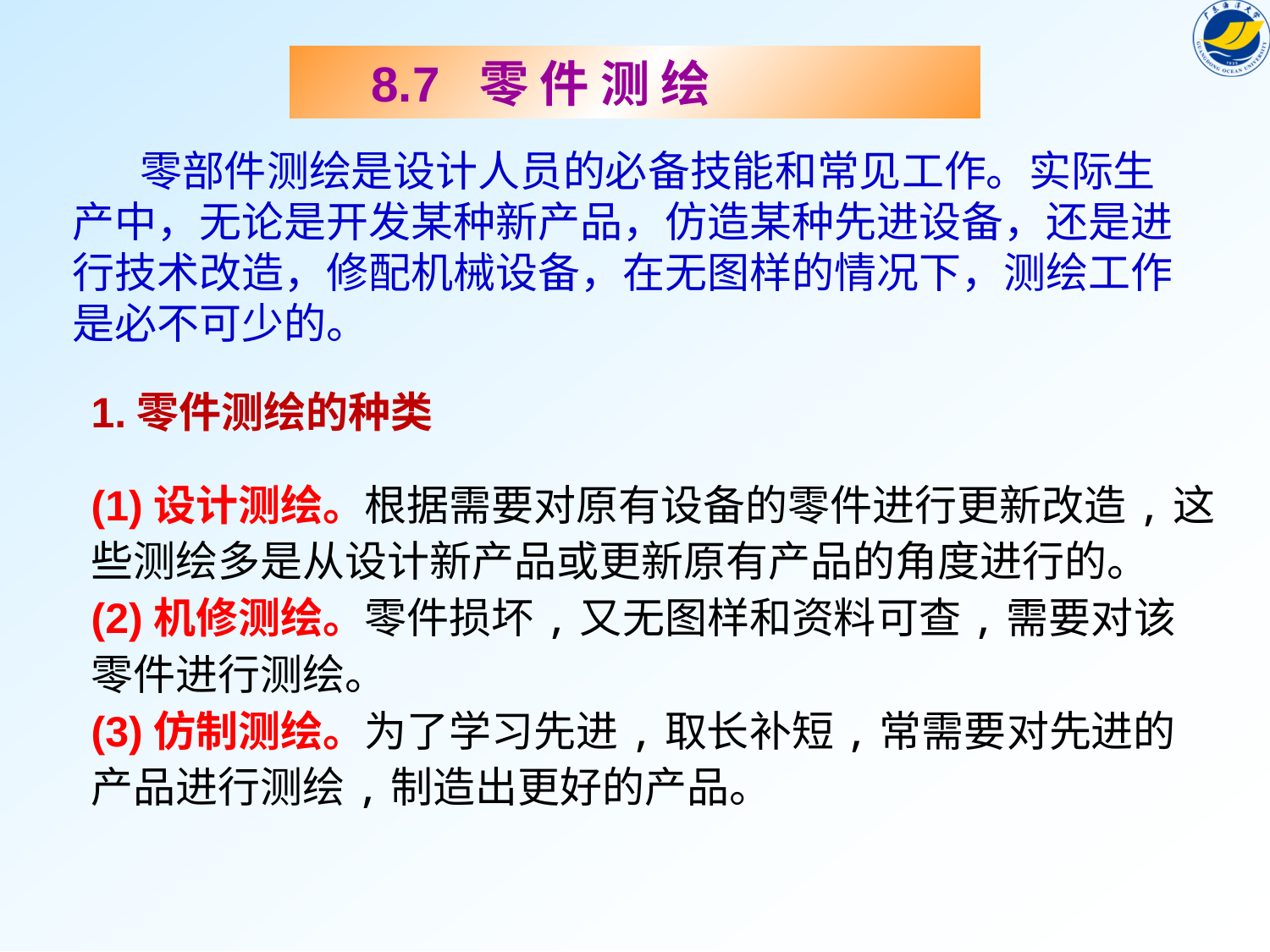

8.7  零 件 测 绘
      零部件测绘是设计人员的必备技能和常见工作。实际生产中，无论是开发某种新产品，仿造某种先进设备，还是进行技术改造，修配机械设备，在无图样的情况下，测绘工作是必不可少的。
1.零件测绘的种类
(1)设计测绘。根据需要对原有设备的零件进行更新改造,这些测绘多是从设计新产品或更新原有产品的角度进行的。
(2)机修测绘。零件损坏,又无图样和资料可查,需要对该零件进行测绘。
(3)仿制测绘。为了学习先进,取长补短,常需要对先进的产品进行测绘,制造出更好的产品。